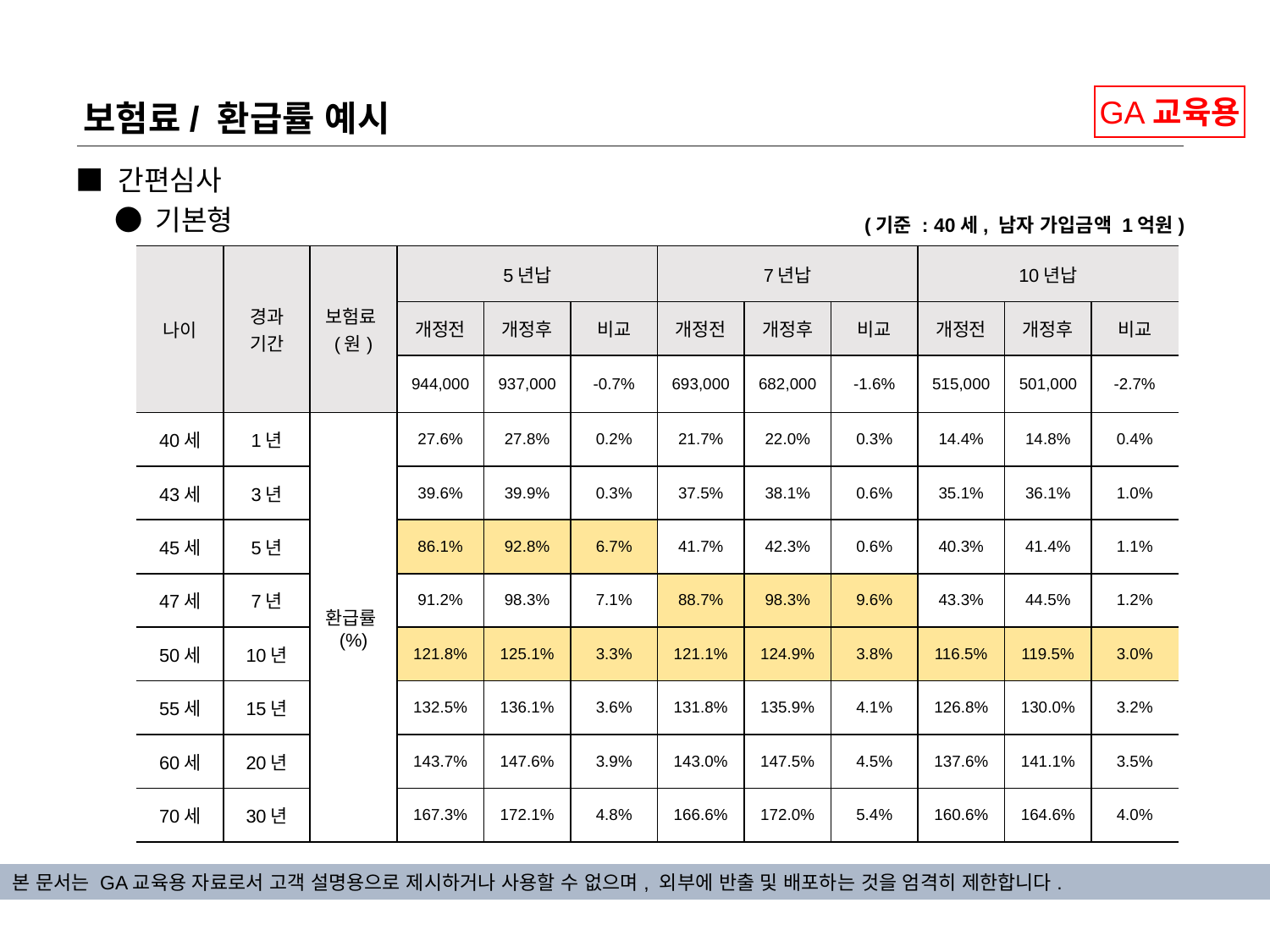

보험료/ 환급률 예시
GA교육용
■ 간편심사
● 기본형
(기준 : 40세, 남자 가입금액 1억원)
| 나이 | 경과 기간 | 보험료(원) | 5년납 |  |  | 7년납 |  |  | 10년납 |  |  |
| --- | --- | --- | --- | --- | --- | --- | --- | --- | --- | --- | --- |
|  |  |  | 개정전 | 개정후 | 비교 | 개정전 | 개정후 | 비교 | 개정전 | 개정후 | 비교 |
|  |  |  | 944,000 | 937,000 | -0.7% | 693,000 | 682,000 | -1.6% | 515,000 | 501,000 | -2.7% |
| 40세 | 1년 | 환급률(%) | 27.6% | 27.8% | 0.2% | 21.7% | 22.0% | 0.3% | 14.4% | 14.8% | 0.4% |
| 43세 | 3년 |  | 39.6% | 39.9% | 0.3% | 37.5% | 38.1% | 0.6% | 35.1% | 36.1% | 1.0% |
| 45세 | 5년 |  | 86.1% | 92.8% | 6.7% | 41.7% | 42.3% | 0.6% | 40.3% | 41.4% | 1.1% |
| 47세 | 7년 |  | 91.2% | 98.3% | 7.1% | 88.7% | 98.3% | 9.6% | 43.3% | 44.5% | 1.2% |
| 50세 | 10년 |  | 121.8% | 125.1% | 3.3% | 121.1% | 124.9% | 3.8% | 116.5% | 119.5% | 3.0% |
| 55세 | 15년 |  | 132.5% | 136.1% | 3.6% | 131.8% | 135.9% | 4.1% | 126.8% | 130.0% | 3.2% |
| 60세 | 20년 |  | 143.7% | 147.6% | 3.9% | 143.0% | 147.5% | 4.5% | 137.6% | 141.1% | 3.5% |
| 70세 | 30년 |  | 167.3% | 172.1% | 4.8% | 166.6% | 172.0% | 5.4% | 160.6% | 164.6% | 4.0% |
본 문서는 GA교육용 자료로서 고객 설명용으로 제시하거나 사용할 수 없으며, 외부에 반출 및 배포하는 것을 엄격히 제한합니다.